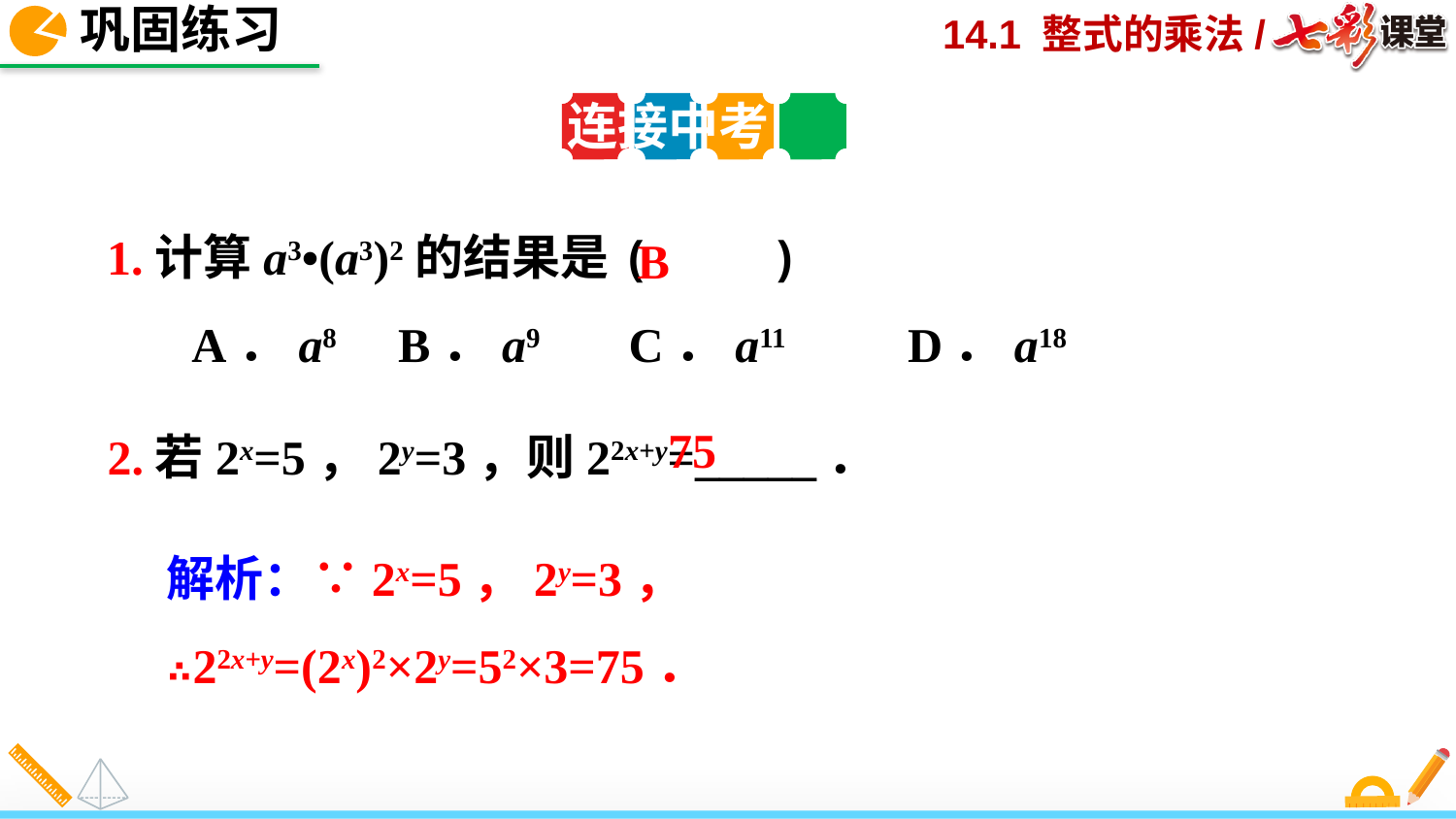

巩固练习

连接中考

1.计算a3•(a3)2的结果是(　　)
       A．a8	B．a9	       C．a11	      D．a18
B
75
2.若2x=5，2y=3，则22x+y=_____．
解析：∵2x=5，2y=3，
∴22x+y=(2x)2×2y=52×3=75．